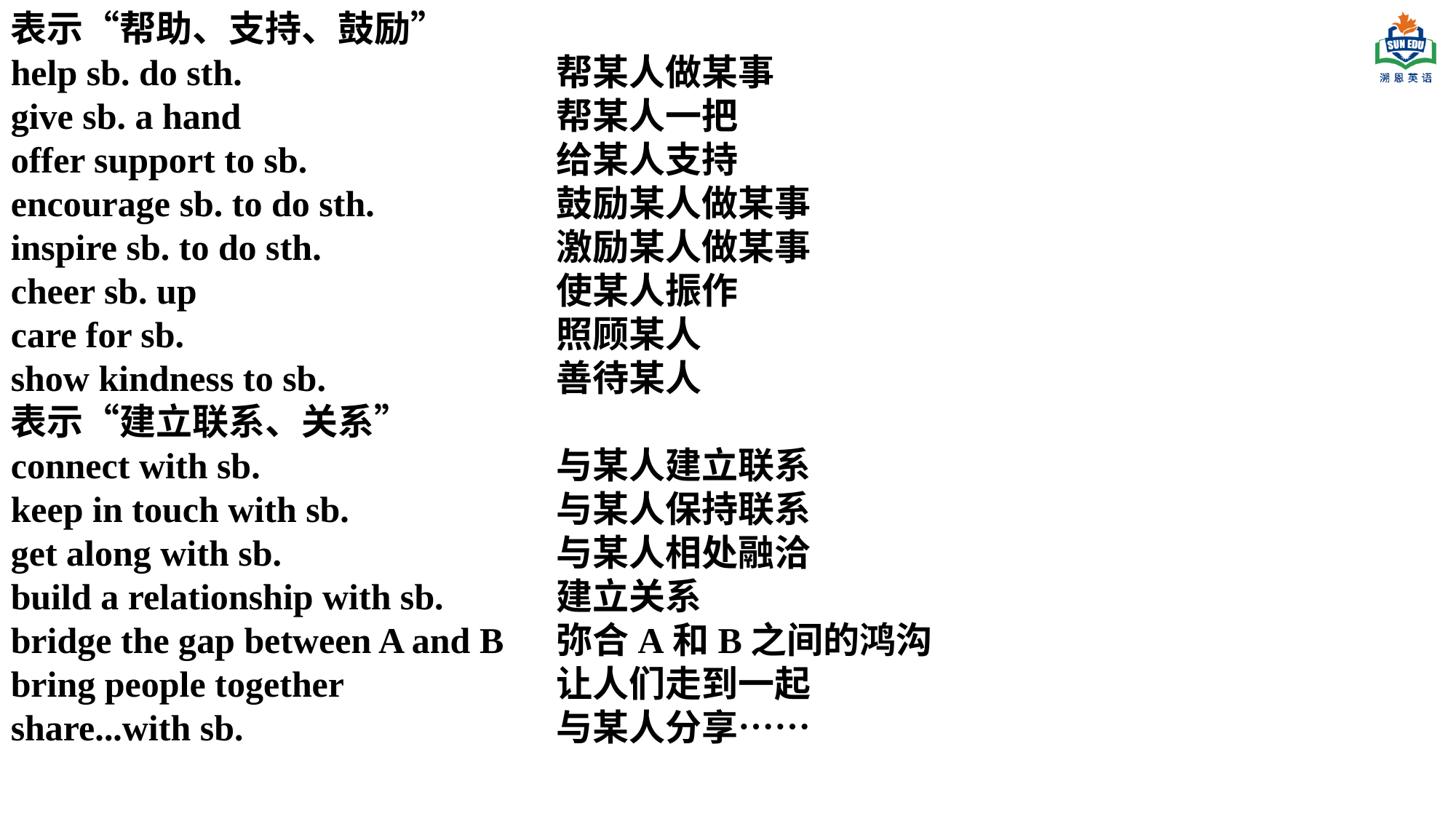

表示“帮助、支持、鼓励”
help sb. do sth. 			帮某人做某事
give sb. a hand 			帮某人一把
offer support to sb. 			给某人支持
encourage sb. to do sth. 		鼓励某人做某事
inspire sb. to do sth.		 	激励某人做某事
cheer sb. up 				使某人振作
care for sb. 				照顾某人
show kindness to sb. 			善待某人
表示“建立联系、关系”
connect with sb. 			与某人建立联系
keep in touch with sb. 		与某人保持联系
get along with sb. 			与某人相处融洽
build a relationship with sb. 	建立关系
bridge the gap between A and B 	弥合A和B之间的鸿沟
bring people together 		让人们走到一起
share...with sb. 			与某人分享……